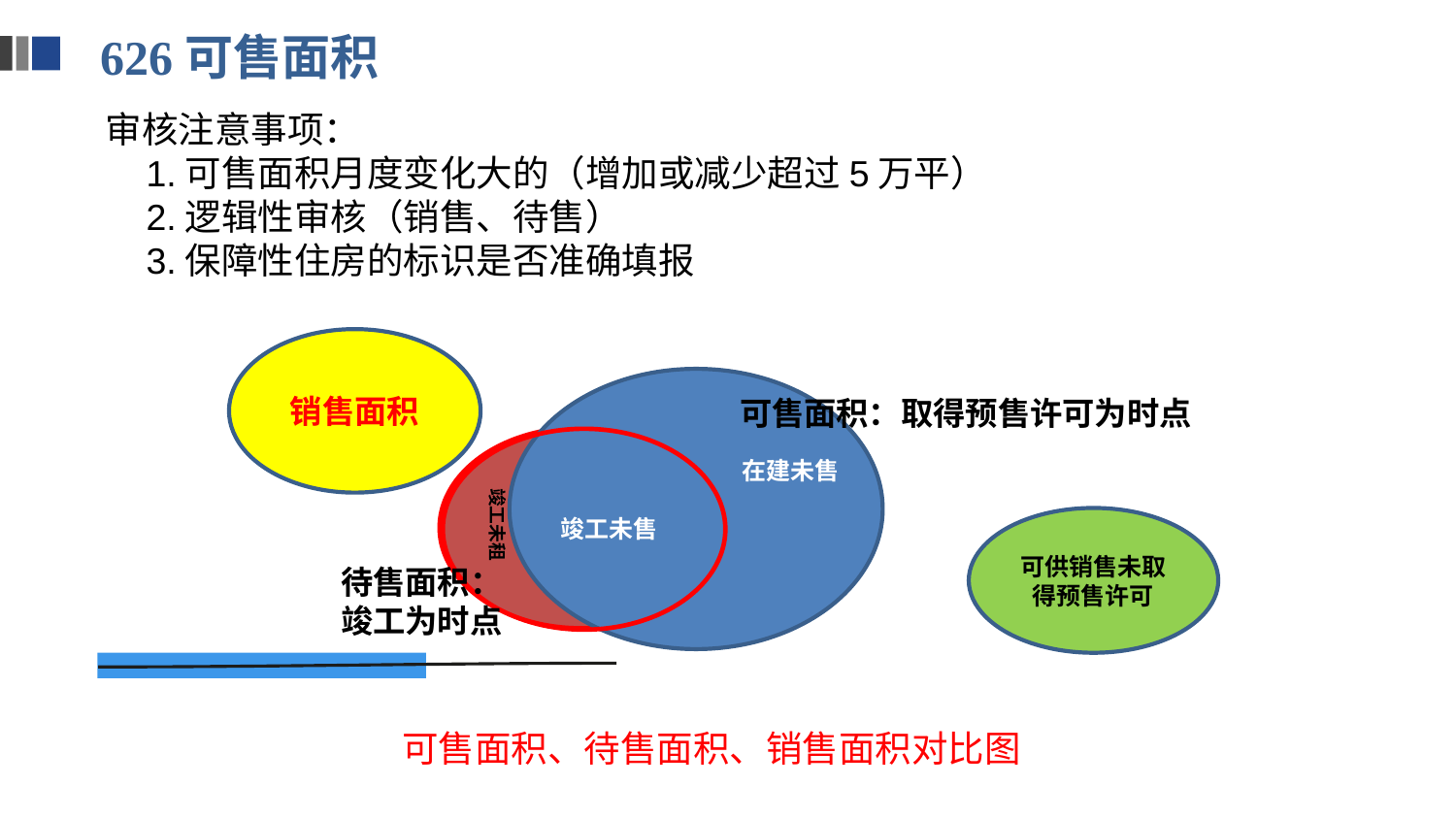

626可售面积

审核注意事项：
    1.可售面积月度变化大的（增加或减少超过5万平）
    2.逻辑性审核（销售、待售）
    3.保障性住房的标识是否准确填报

销售面积

竣工未租
竣工未售
可供销售未取得预售许可
待售面积：
竣工为时点
可售面积：取得预售许可为时点

在建未售
可售面积、待售面积、销售面积对比图